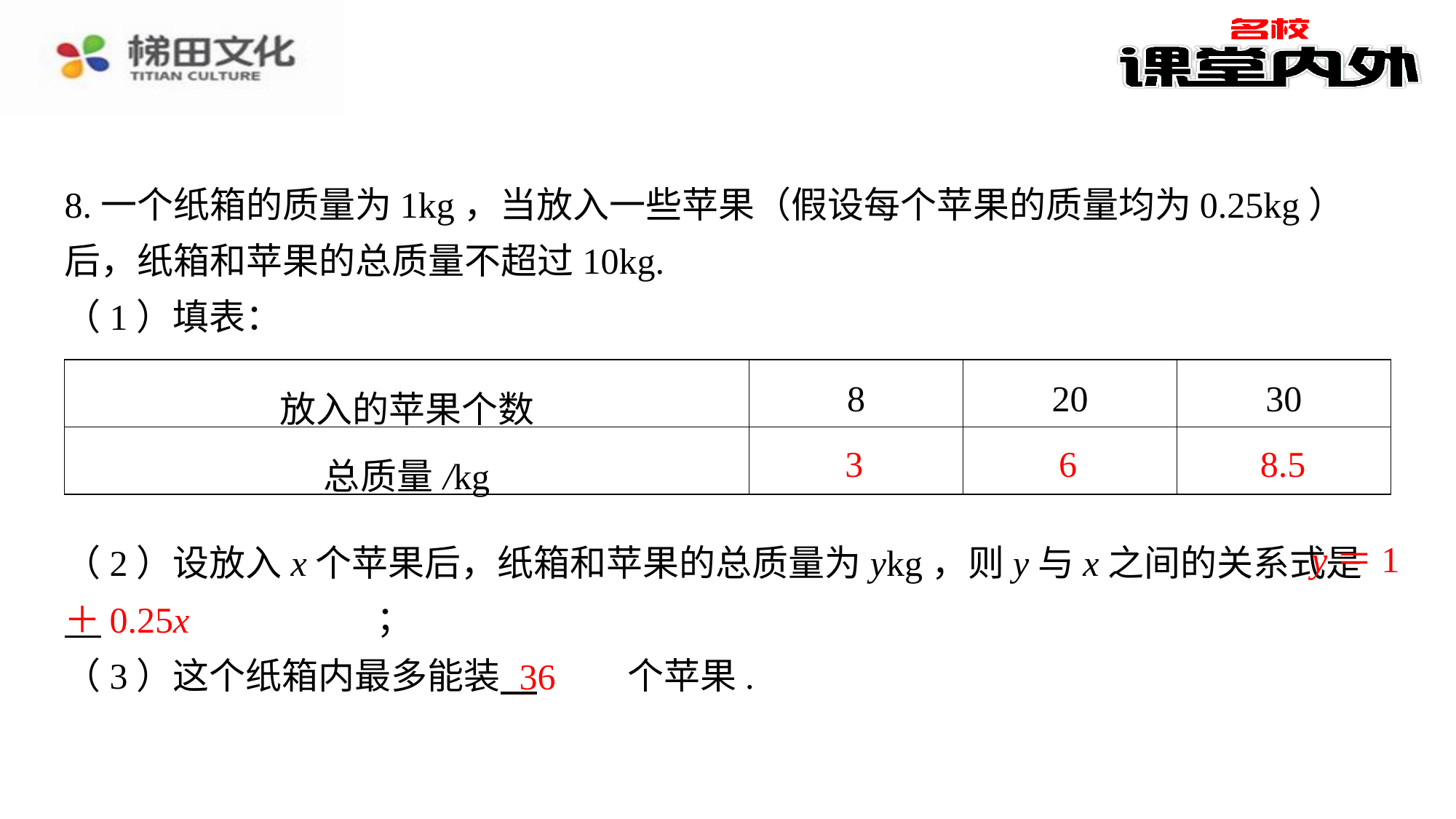

8.一个纸箱的质量为1kg，当放入一些苹果（假设每个苹果的质量均为0.25kg）后，纸箱和苹果的总质量不超过10kg.
（1）填表：
| 放入的苹果个数 | 8 | 20 | 30 |
| --- | --- | --- | --- |
| 总质量/kg | 3 | 6 | 8.5 |
3
6
8.5
y＝1
（2）设放入x个苹果后，纸箱和苹果的总质量为ykg，则y与x之间的关系式是 　y＝1＋0.25x　⁠；
（3）这个纸箱内最多能装 　36　⁠个苹果.
＋0.25x
36